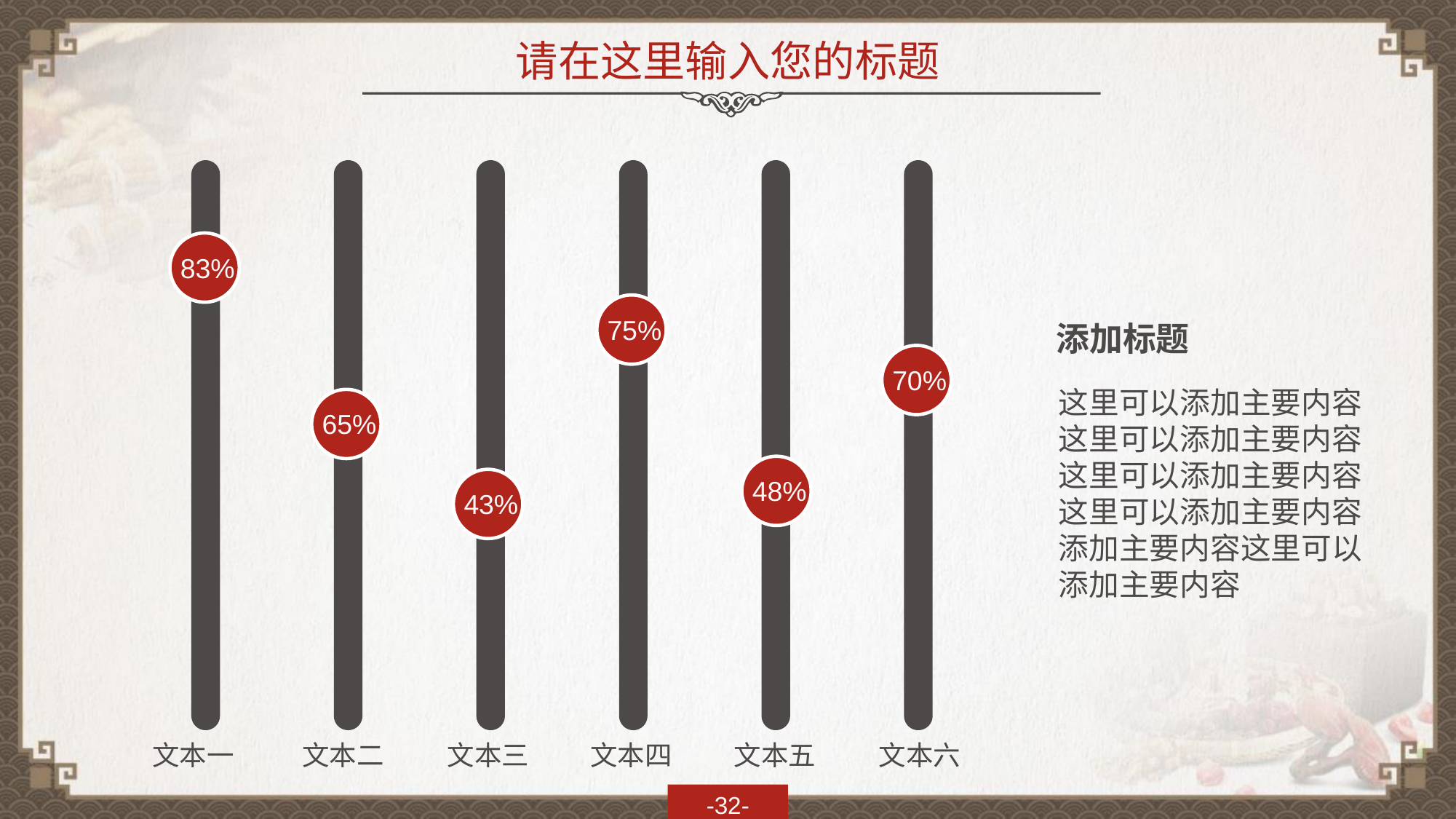

请在这里输入您的标题

83%

75%
添加标题

70%
这里可以添加主要内容这里可以添加主要内容这里可以添加主要内容这里可以添加主要内容添加主要内容这里可以添加主要内容

65%

48%

43%
文本一
文本二
文本三
文本四
文本五
文本六